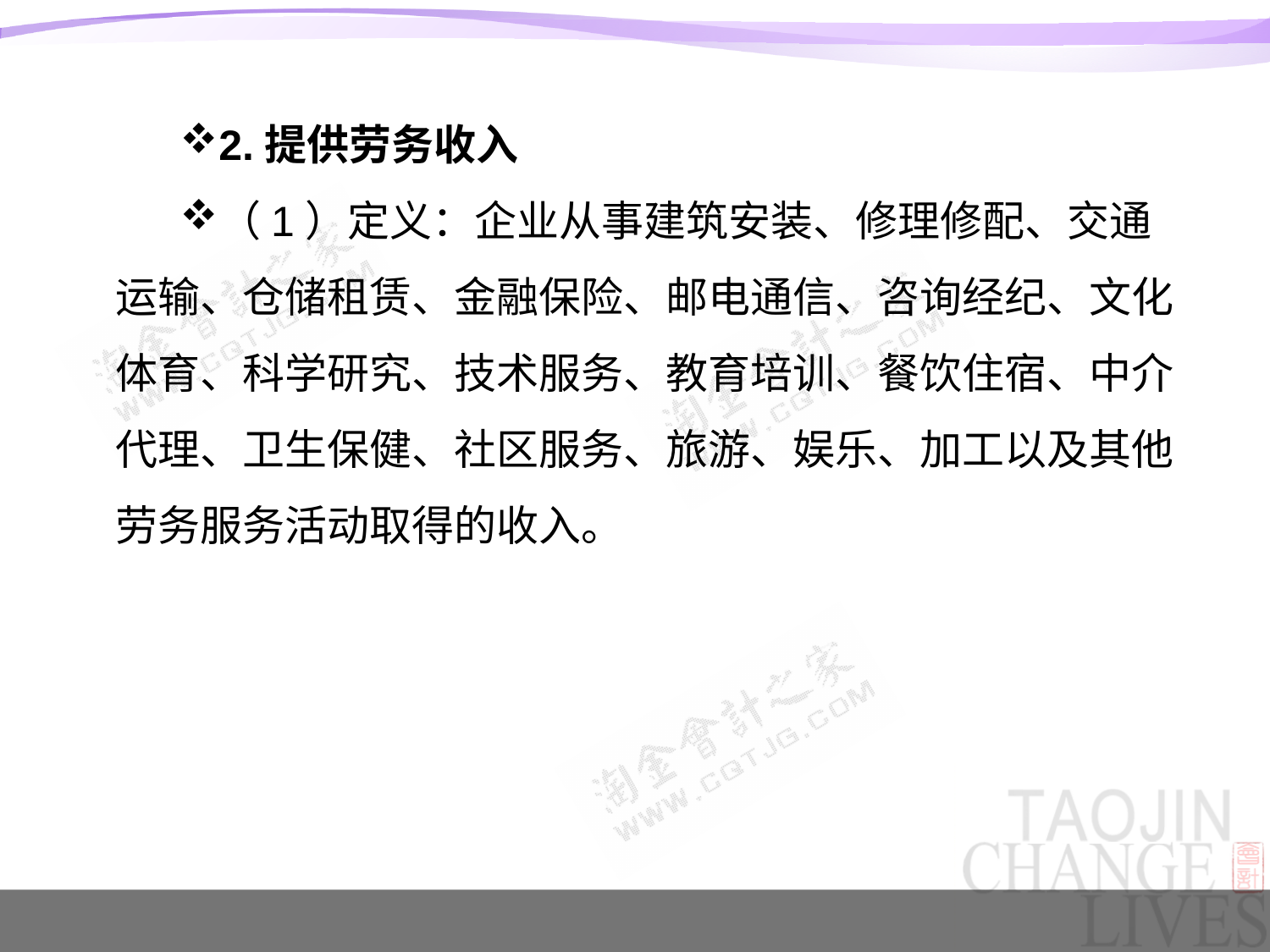

2.提供劳务收入
（1）定义：企业从事建筑安装、修理修配、交通运输、仓储租赁、金融保险、邮电通信、咨询经纪、文化体育、科学研究、技术服务、教育培训、餐饮住宿、中介代理、卫生保健、社区服务、旅游、娱乐、加工以及其他劳务服务活动取得的收入。